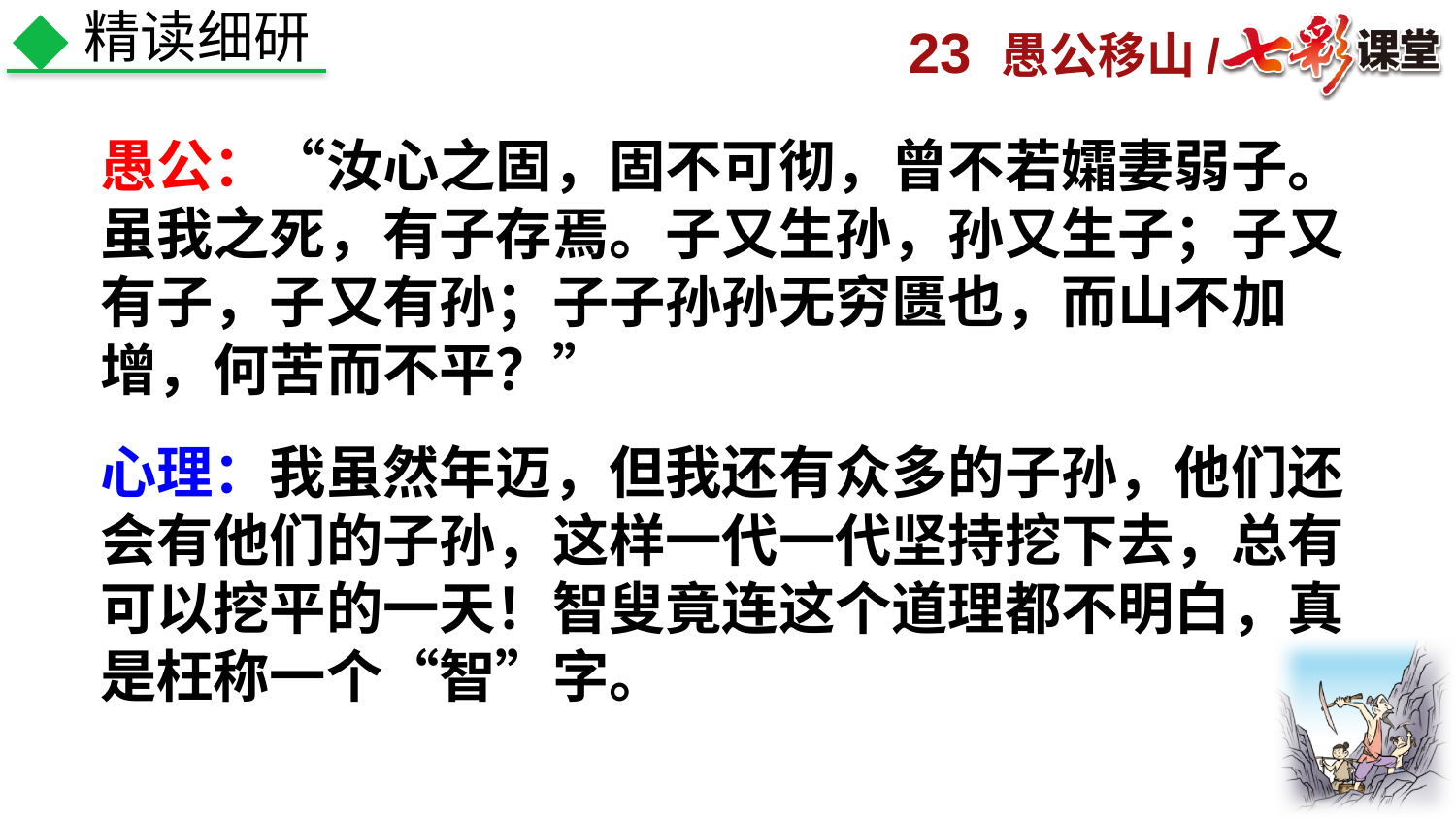

精读细研

愚公：“汝心之固，固不可彻，曾不若孀妻弱子。虽我之死，有子存焉。子又生孙，孙又生子；子又有子，子又有孙；子子孙孙无穷匮也，而山不加增，何苦而不平？”
心理：我虽然年迈，但我还有众多的子孙，他们还会有他们的子孙，这样一代一代坚持挖下去，总有可以挖平的一天！智叟竟连这个道理都不明白，真是枉称一个“智”字。